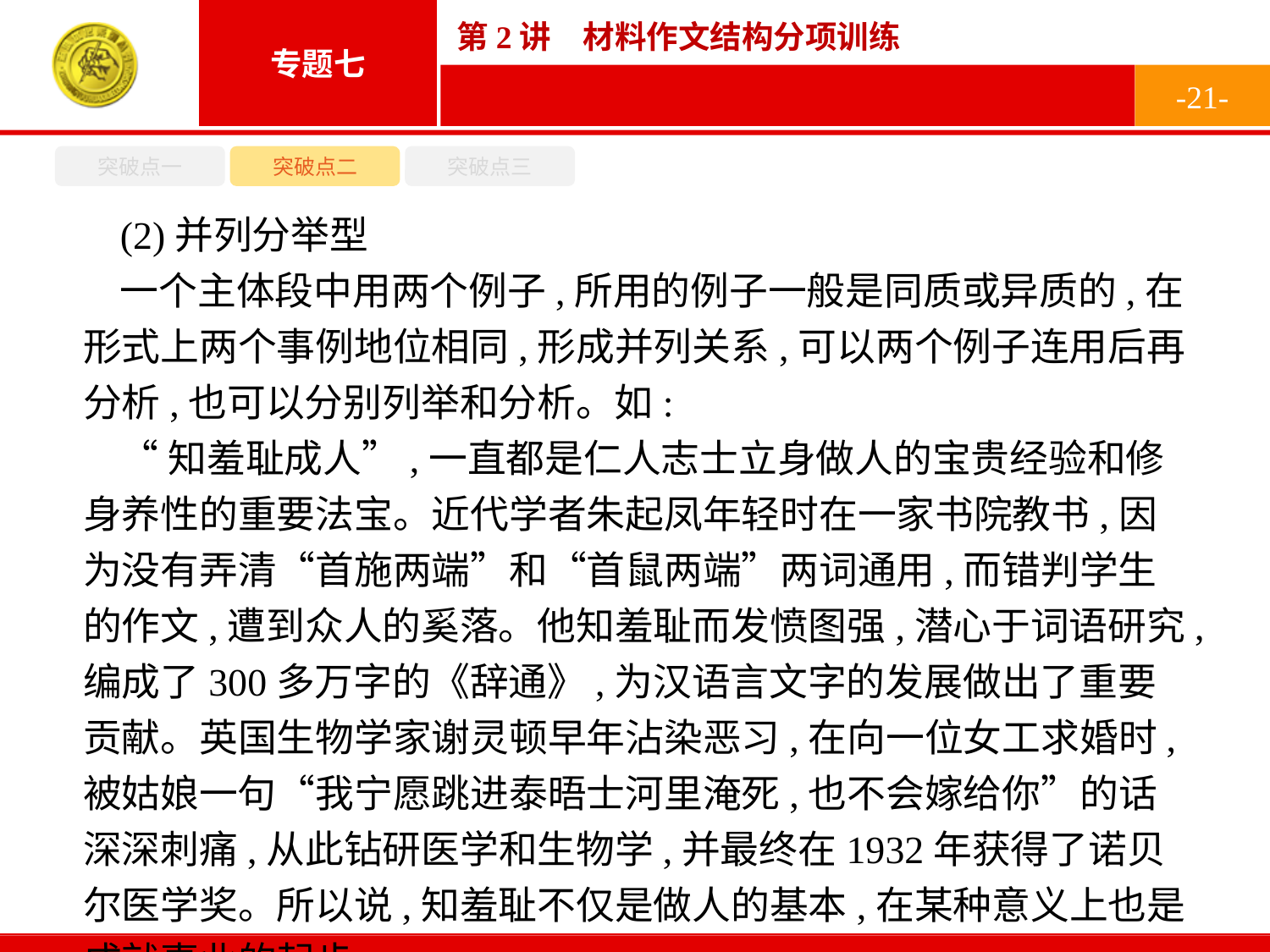

-21-
突破点一
突破点二
突破点三
(2)并列分举型
一个主体段中用两个例子,所用的例子一般是同质或异质的,在形式上两个事例地位相同,形成并列关系,可以两个例子连用后再分析,也可以分别列举和分析。如:
“知羞耻成人”,一直都是仁人志士立身做人的宝贵经验和修身养性的重要法宝。近代学者朱起凤年轻时在一家书院教书,因为没有弄清“首施两端”和“首鼠两端”两词通用,而错判学生的作文,遭到众人的奚落。他知羞耻而发愤图强,潜心于词语研究,编成了300多万字的《辞通》,为汉语言文字的发展做出了重要贡献。英国生物学家谢灵顿早年沾染恶习,在向一位女工求婚时,被姑娘一句“我宁愿跳进泰晤士河里淹死,也不会嫁给你”的话深深刺痛,从此钻研医学和生物学,并最终在1932年获得了诺贝尔医学奖。所以说,知羞耻不仅是做人的基本,在某种意义上也是成就事业的起步。